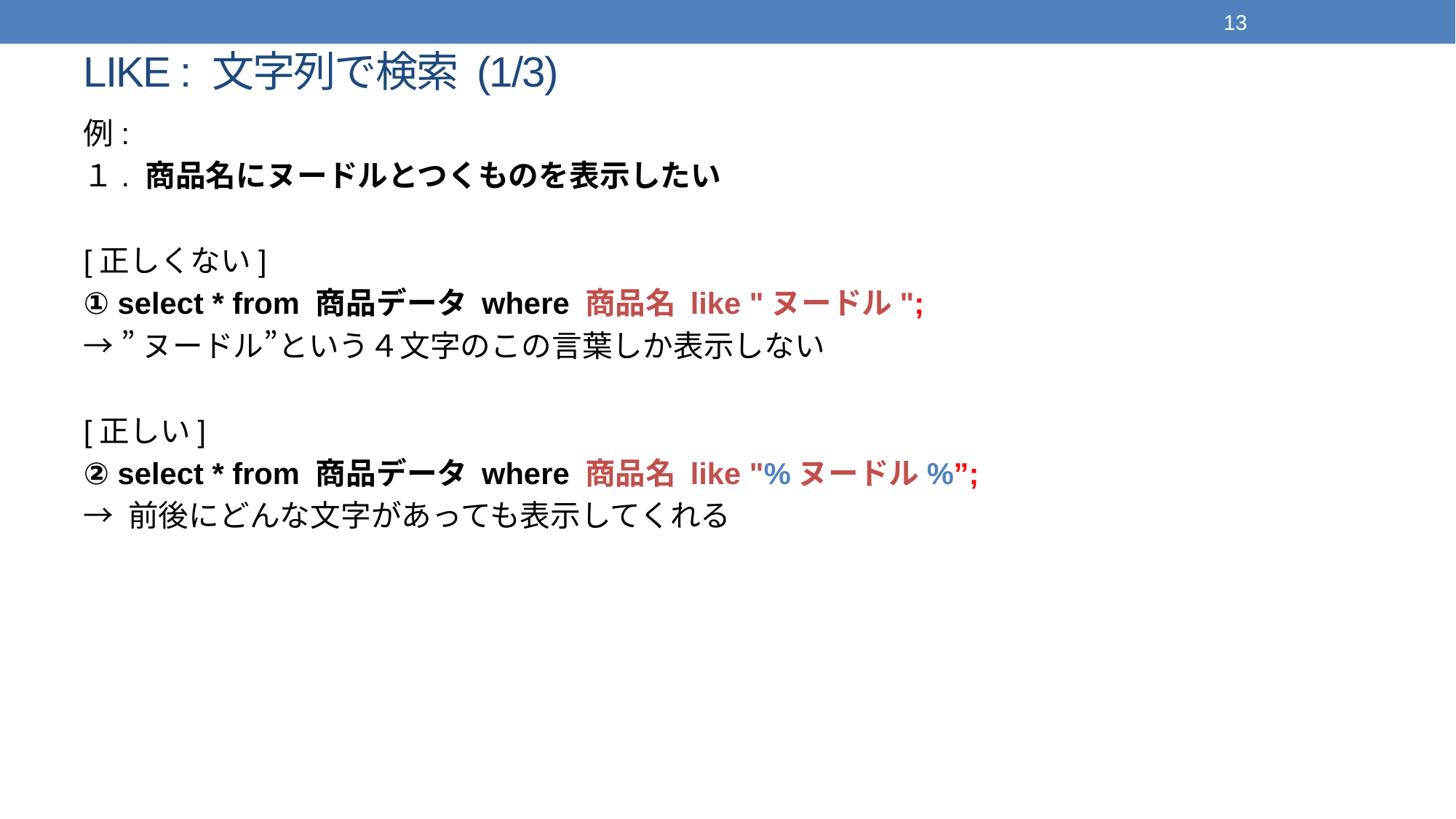

13
# LIKE : 文字列で検索 (1/3)
例:
１. 商品名にヌードルとつくものを表示したい

[正しくない]
① select * from 商品データ where 商品名 like "ヌードル";
→ ”ヌードル”という４文字のこの言葉しか表示しない

[正しい]
② select * from 商品データ where 商品名 like "%ヌードル%”;
→ 前後にどんな文字があっても表示してくれる